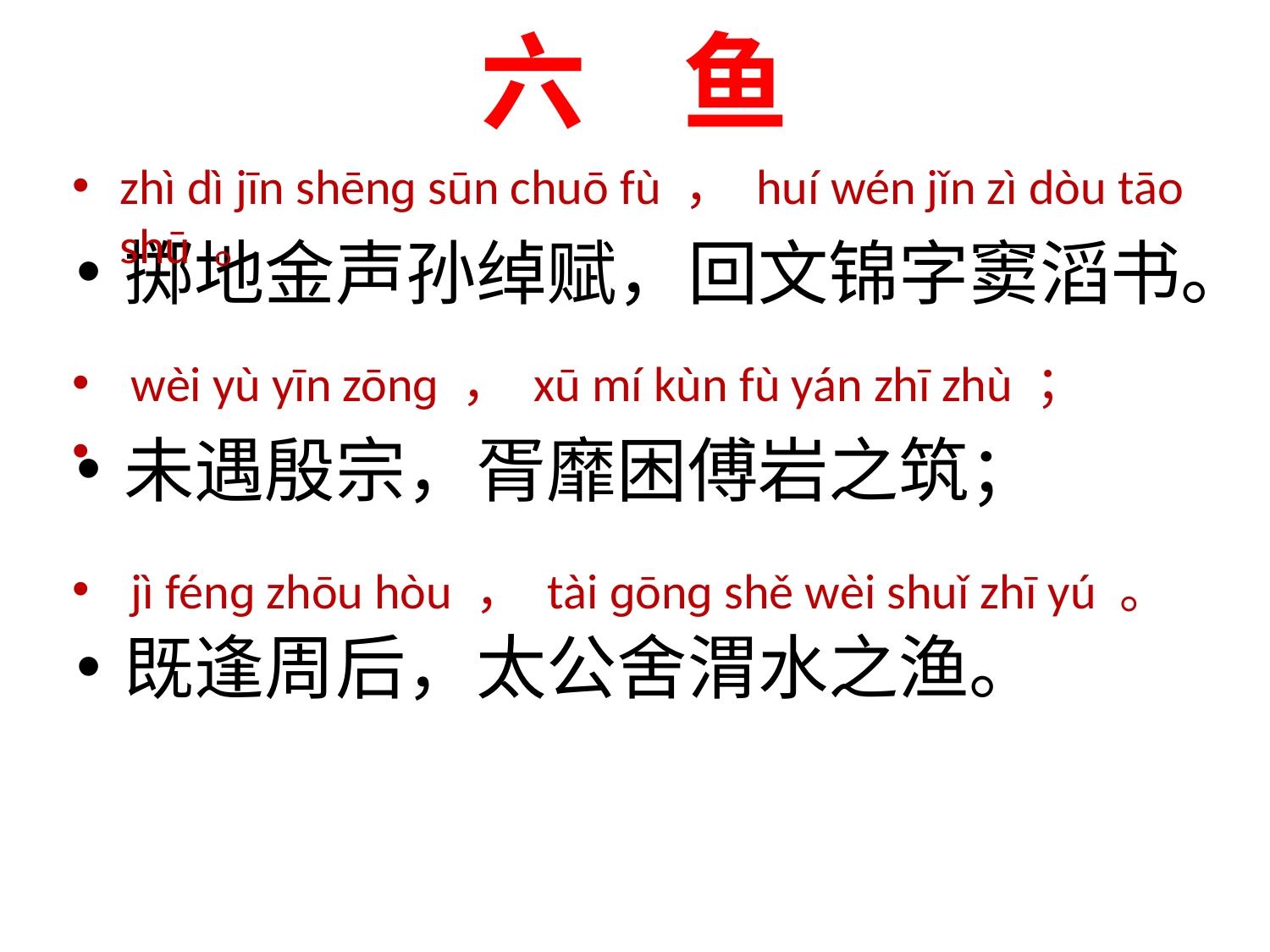

# 六    鱼
zhì dì jīn shēnɡ sūn chuō fù ， huí wén jǐn zì dòu tāo shū 。

 wèi yù yīn zōnɡ ， xū mí kùn fù yán zhī zhù ；

 jì fénɡ zhōu hòu ， tài ɡōnɡ shě wèi shuǐ zhī yú 。
掷地金声孙绰赋，回文锦字窦滔书。

未遇殷宗，胥靡困傅岩之筑；

既逢周后，太公舍渭水之渔。